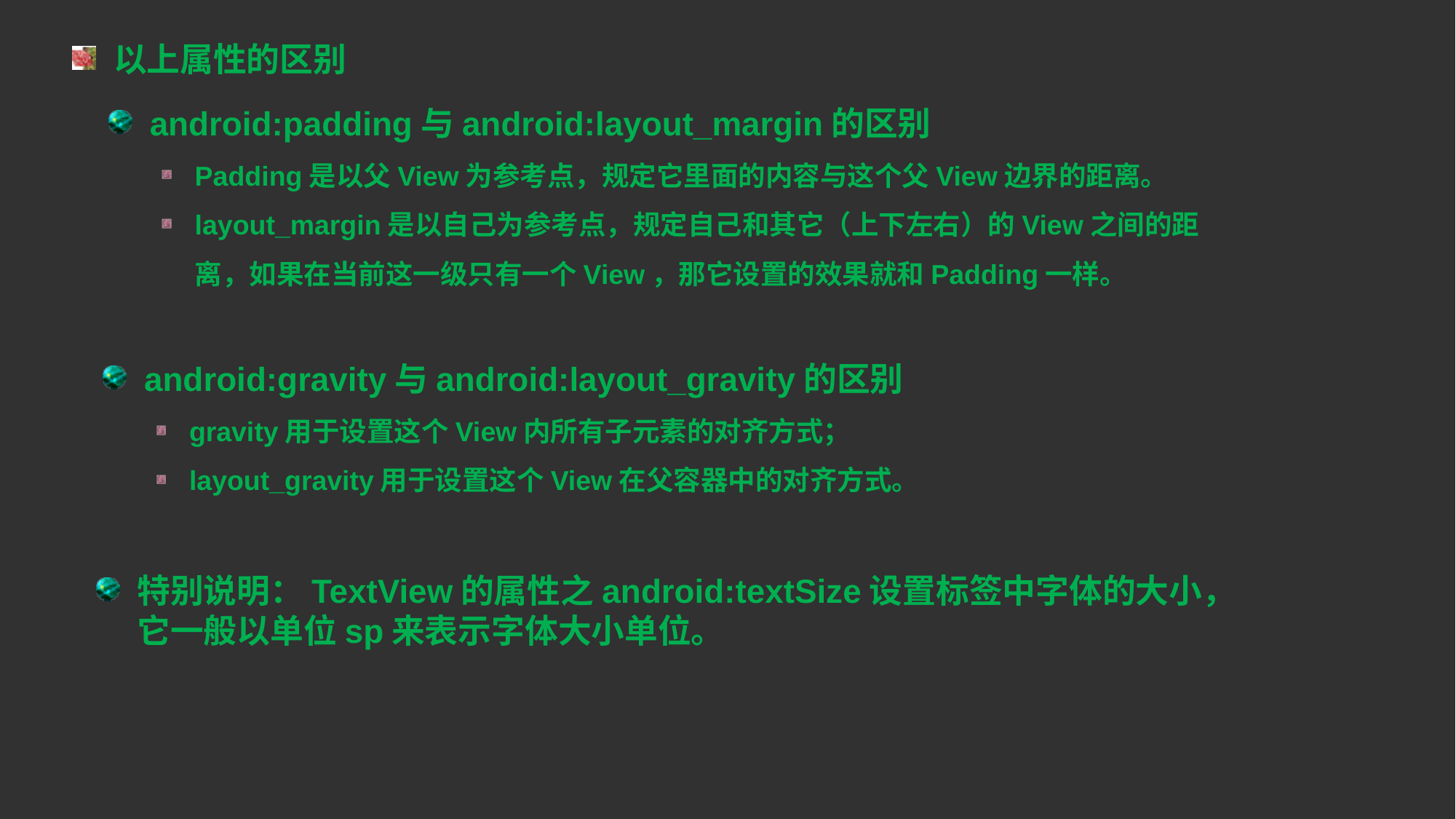

以上属性的区别
android:padding与android:layout_margin的区别
Padding是以父View为参考点，规定它里面的内容与这个父View边界的距离。
layout_margin是以自己为参考点，规定自己和其它（上下左右）的View之间的距离，如果在当前这一级只有一个View，那它设置的效果就和Padding一样。

android:gravity与android:layout_gravity的区别
gravity用于设置这个View内所有子元素的对齐方式；
layout_gravity用于设置这个View在父容器中的对齐方式。

特别说明：TextView的属性之android:textSize设置标签中字体的大小，它一般以单位sp来表示字体大小单位。